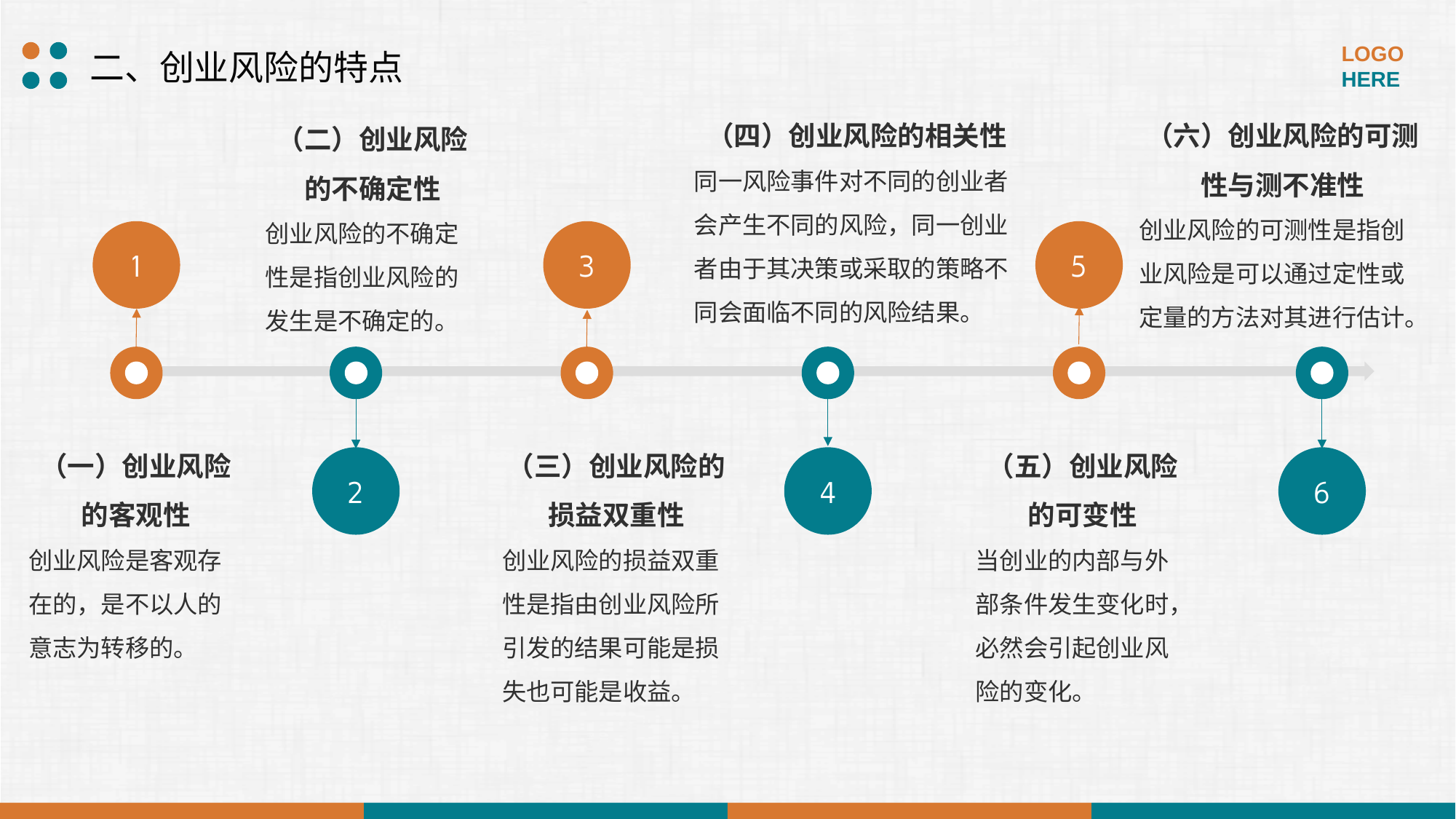

二、创业风险的特点
（四）创业风险的相关性
同一风险事件对不同的创业者会产生不同的风险，同一创业者由于其决策或采取的策略不同会面临不同的风险结果。
（六）创业风险的可测性与测不准性
创业风险的可测性是指创业风险是可以通过定性或定量的方法对其进行估计。
（二）创业风险的不确定性
创业风险的不确定性是指创业风险的发生是不确定的。
1
3
5

（三）创业风险的损益双重性
创业风险的损益双重性是指由创业风险所引发的结果可能是损失也可能是收益。
（一）创业风险的客观性
创业风险是客观存在的，是不以人的意志为转移的。
（五）创业风险的可变性
当创业的内部与外部条件发生变化时，必然会引起创业风险的变化。
2
4
6